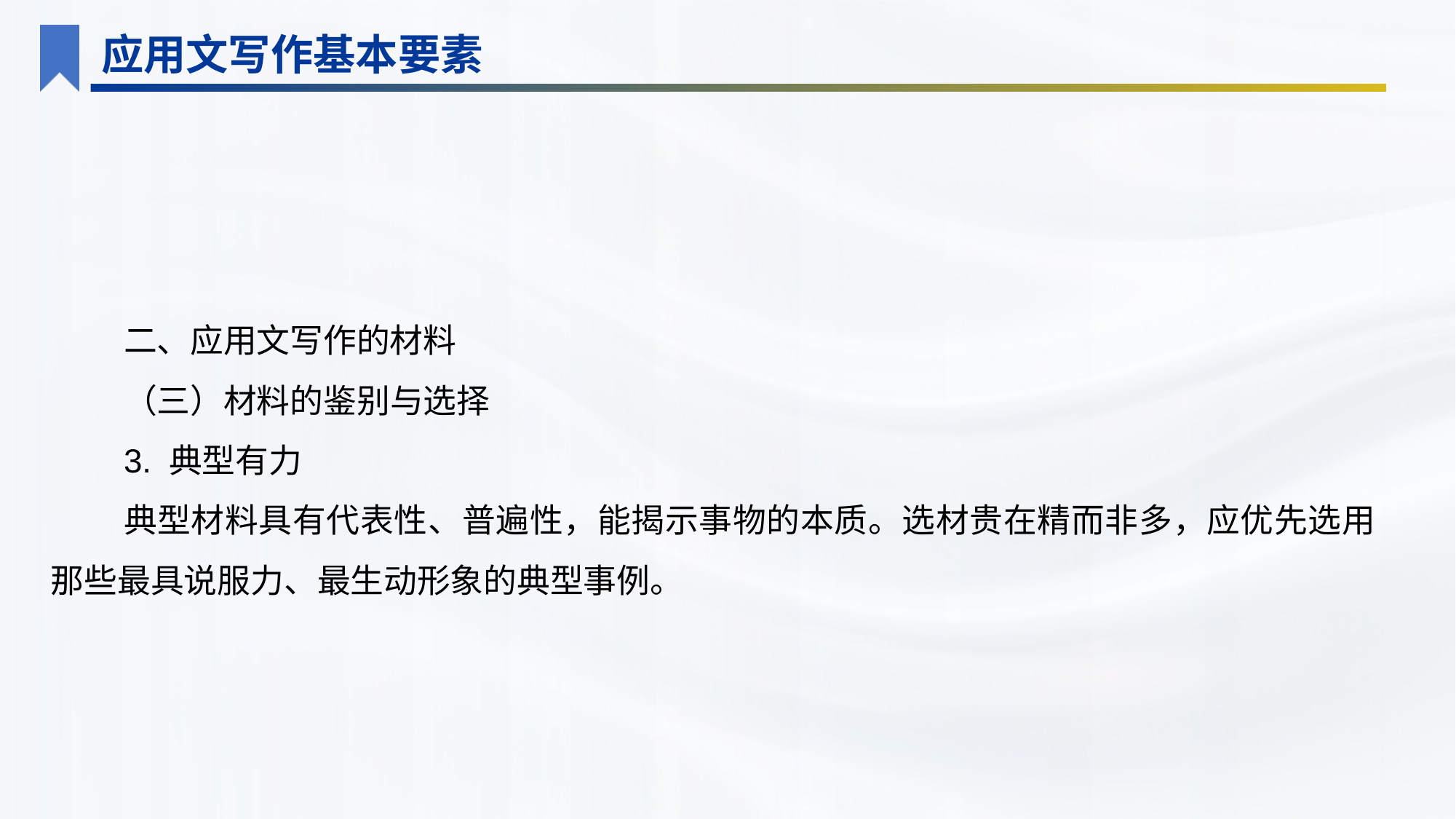

应用文写作基本要素
二、应用文写作的材料
（三）材料的鉴别与选择
3. 典型有力
典型材料具有代表性、普遍性，能揭示事物的本质。选材贵在精而非多，应优先选用那些最具说服力、最生动形象的典型事例。